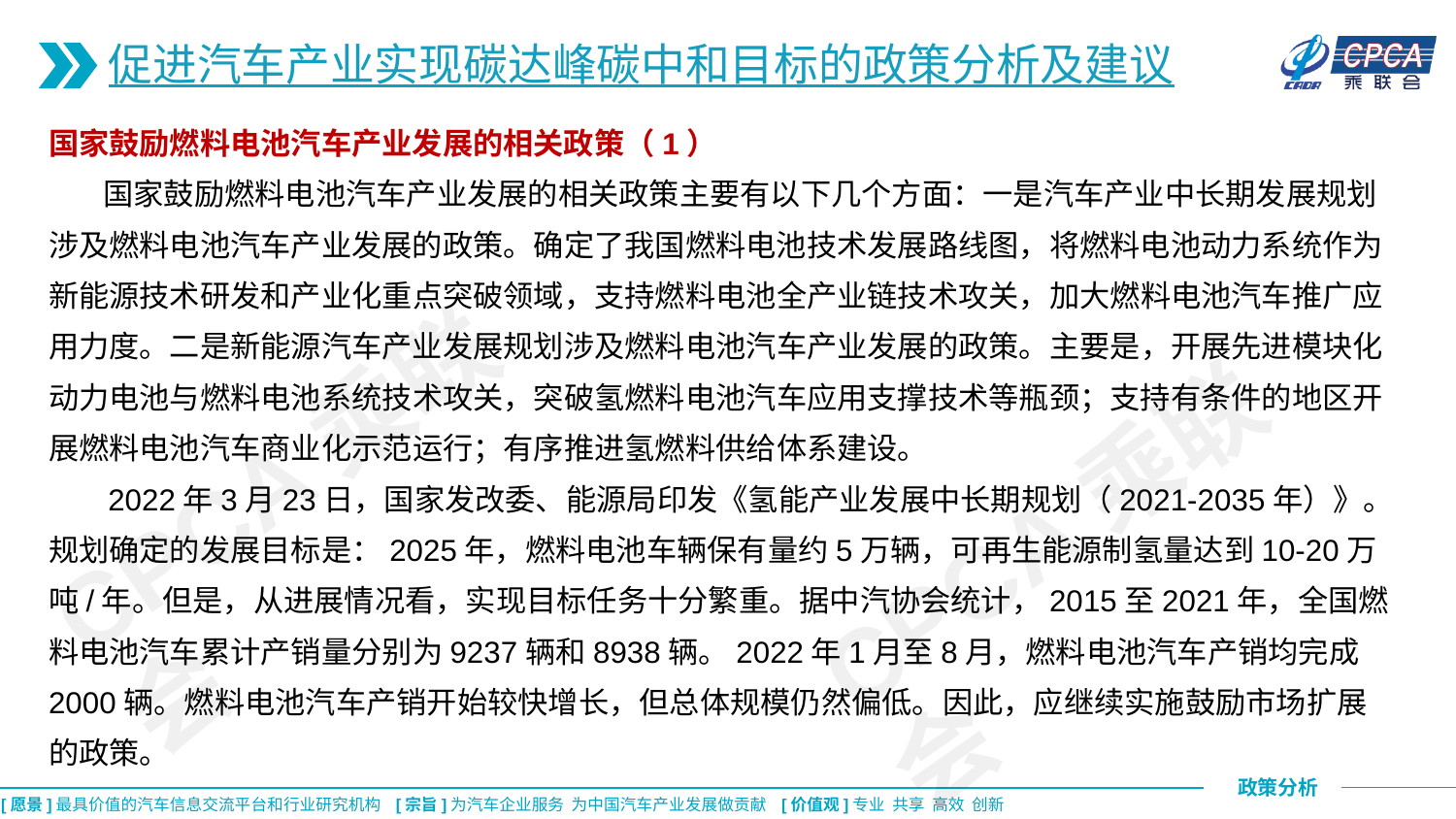

促进汽车产业实现碳达峰碳中和目标的政策分析及建议
国家鼓励燃料电池汽车产业发展的相关政策（1）
       国家鼓励燃料电池汽车产业发展的相关政策主要有以下几个方面：一是汽车产业中长期发展规划涉及燃料电池汽车产业发展的政策。确定了我国燃料电池技术发展路线图，将燃料电池动力系统作为新能源技术研发和产业化重点突破领域，支持燃料电池全产业链技术攻关，加大燃料电池汽车推广应用力度。二是新能源汽车产业发展规划涉及燃料电池汽车产业发展的政策。主要是，开展先进模块化动力电池与燃料电池系统技术攻关，突破氢燃料电池汽车应用支撑技术等瓶颈；支持有条件的地区开展燃料电池汽车商业化示范运行；有序推进氢燃料供给体系建设。
       2022年3月23日，国家发改委、能源局印发《氢能产业发展中长期规划（2021-2035年）》。规划确定的发展目标是：2025年，燃料电池车辆保有量约5万辆，可再生能源制氢量达到10-20万吨/年。但是，从进展情况看，实现目标任务十分繁重。据中汽协会统计，2015至2021年，全国燃料电池汽车累计产销量分别为9237辆和8938辆。2022年1月至8月，燃料电池汽车产销均完成2000辆。燃料电池汽车产销开始较快增长，但总体规模仍然偏低。因此，应继续实施鼓励市场扩展的政策。
CPCA乘联会
CPCA乘联会